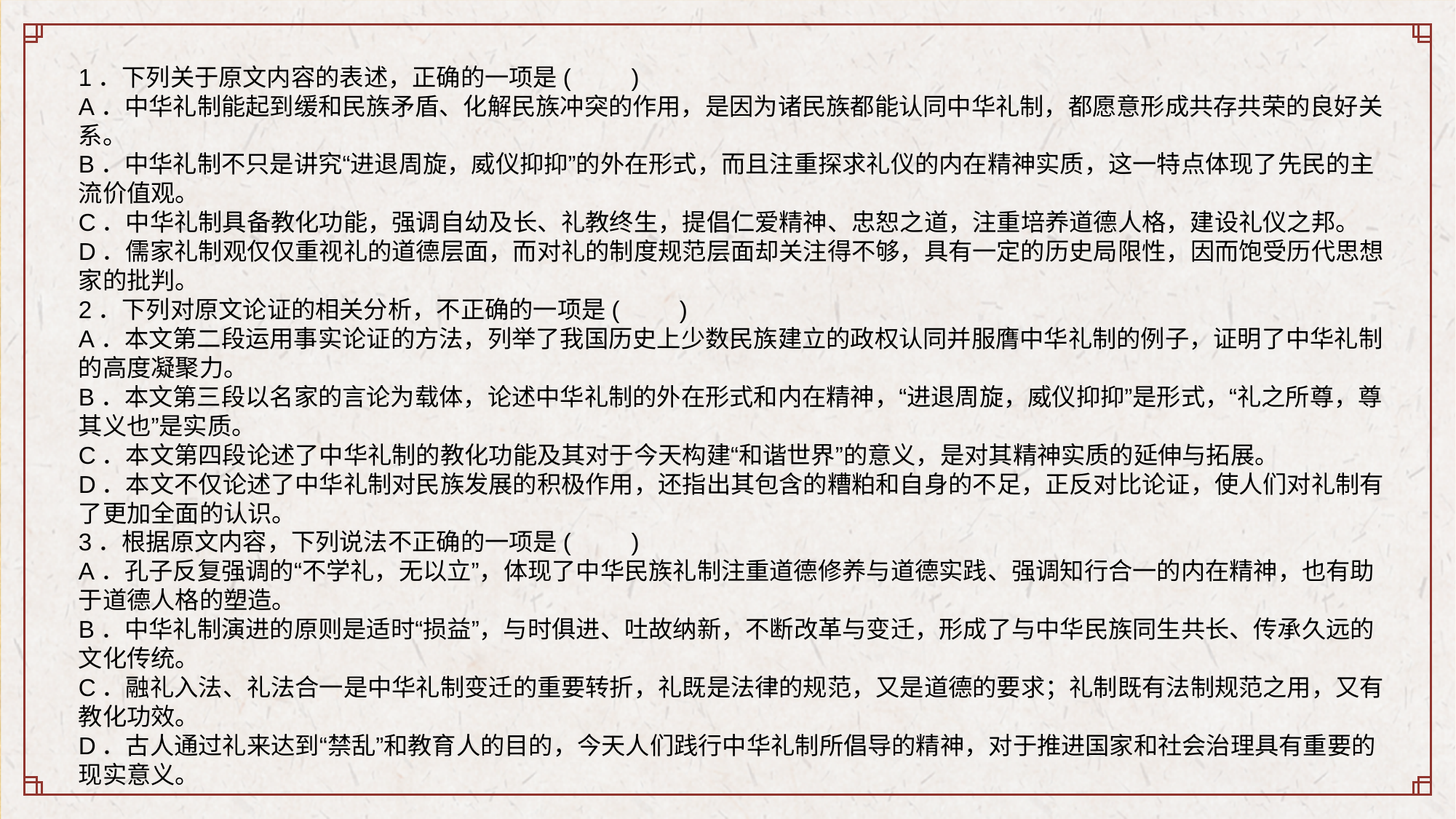

1．下列关于原文内容的表述，正确的一项是(　　)
A．中华礼制能起到缓和民族矛盾、化解民族冲突的作用，是因为诸民族都能认同中华礼制，都愿意形成共存共荣的良好关系。
B．中华礼制不只是讲究“进退周旋，威仪抑抑”的外在形式，而且注重探求礼仪的内在精神实质，这一特点体现了先民的主流价值观。
C．中华礼制具备教化功能，强调自幼及长、礼教终生，提倡仁爱精神、忠恕之道，注重培养道德人格，建设礼仪之邦。
D．儒家礼制观仅仅重视礼的道德层面，而对礼的制度规范层面却关注得不够，具有一定的历史局限性，因而饱受历代思想家的批判。
2．下列对原文论证的相关分析，不正确的一项是(　　)
A．本文第二段运用事实论证的方法，列举了我国历史上少数民族建立的政权认同并服膺中华礼制的例子，证明了中华礼制的高度凝聚力。
B．本文第三段以名家的言论为载体，论述中华礼制的外在形式和内在精神，“进退周旋，威仪抑抑”是形式，“礼之所尊，尊其义也”是实质。
C．本文第四段论述了中华礼制的教化功能及其对于今天构建“和谐世界”的意义，是对其精神实质的延伸与拓展。
D．本文不仅论述了中华礼制对民族发展的积极作用，还指出其包含的糟粕和自身的不足，正反对比论证，使人们对礼制有了更加全面的认识。
3．根据原文内容，下列说法不正确的一项是(　　)
A．孔子反复强调的“不学礼，无以立”，体现了中华民族礼制注重道德修养与道德实践、强调知行合一的内在精神，也有助于道德人格的塑造。
B．中华礼制演进的原则是适时“损益”，与时俱进、吐故纳新，不断改革与变迁，形成了与中华民族同生共长、传承久远的文化传统。
C．融礼入法、礼法合一是中华礼制变迁的重要转折，礼既是法律的规范，又是道德的要求；礼制既有法制规范之用，又有教化功效。
D．古人通过礼来达到“禁乱”和教育人的目的，今天人们践行中华礼制所倡导的精神，对于推进国家和社会治理具有重要的现实意义。